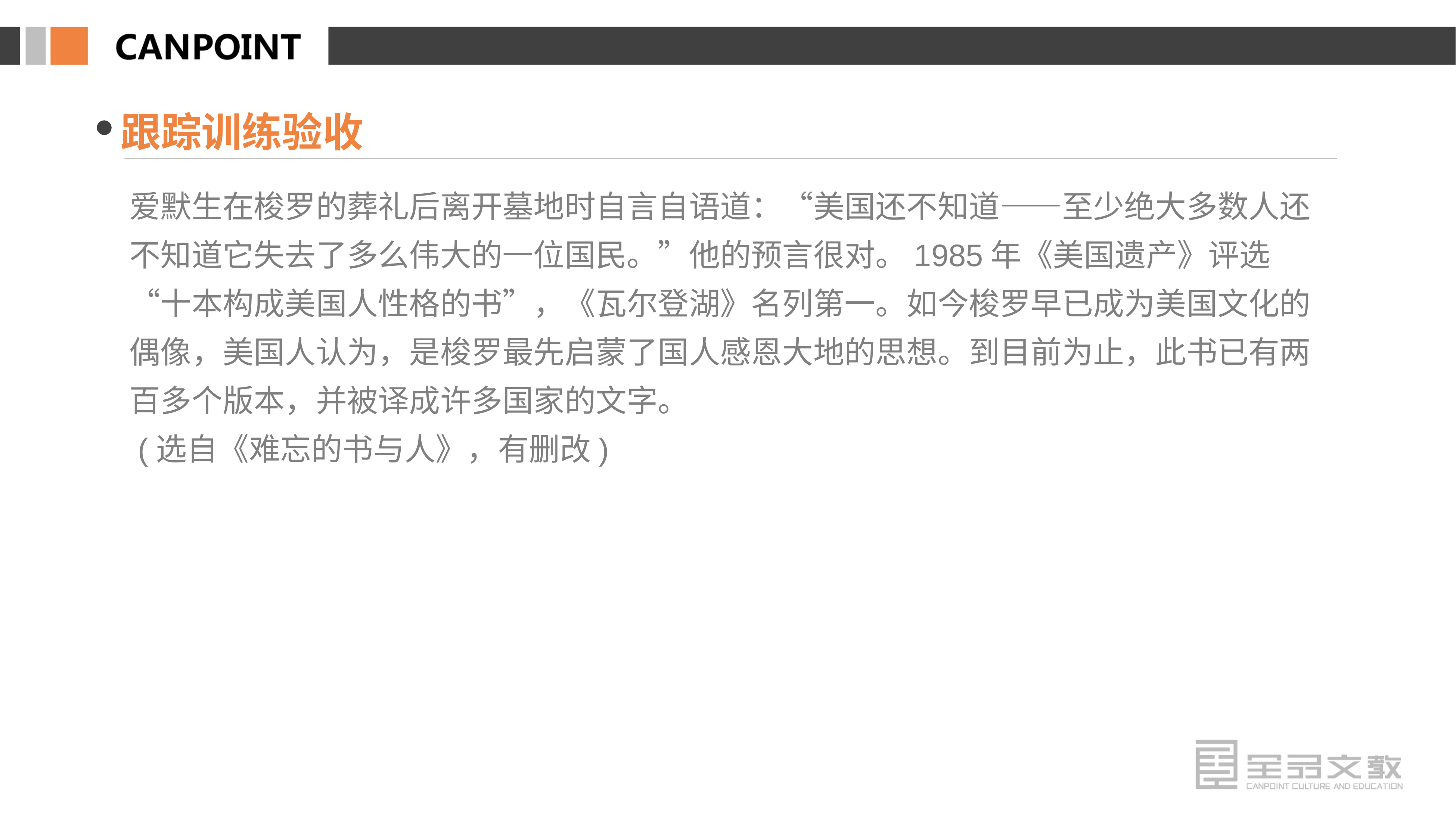

跟踪训练验收

爱默生在梭罗的葬礼后离开墓地时自言自语道：“美国还不知道——至少绝大多数人还不知道它失去了多么伟大的一位国民。”他的预言很对。1985年《美国遗产》评选“十本构成美国人性格的书”，《瓦尔登湖》名列第一。如今梭罗早已成为美国文化的偶像，美国人认为，是梭罗最先启蒙了国人感恩大地的思想。到目前为止，此书已有两百多个版本，并被译成许多国家的文字。
 (选自《难忘的书与人》，有删改)